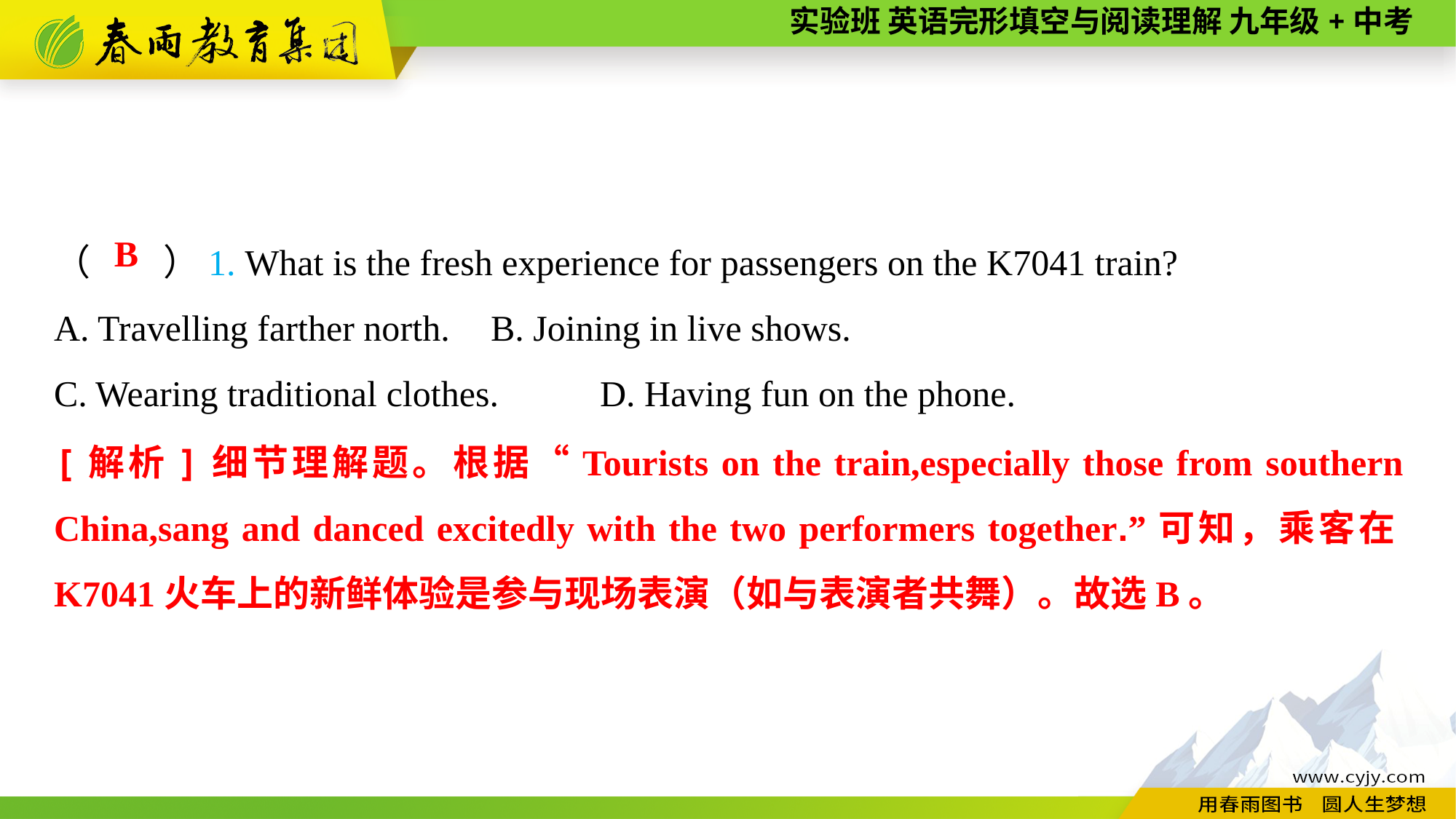

（　　）1. What is the fresh experience for passengers on the K7041 train?
A. Travelling farther north.	B. Joining in live shows.
C. Wearing traditional clothes.	D. Having fun on the phone.
B
[解析]细节理解题。根据“Tourists on the train,especially those from southern China,sang and danced excitedly with the two performers together.”可知，乘客在K7041火车上的新鲜体验是参与现场表演（如与表演者共舞）。故选B。